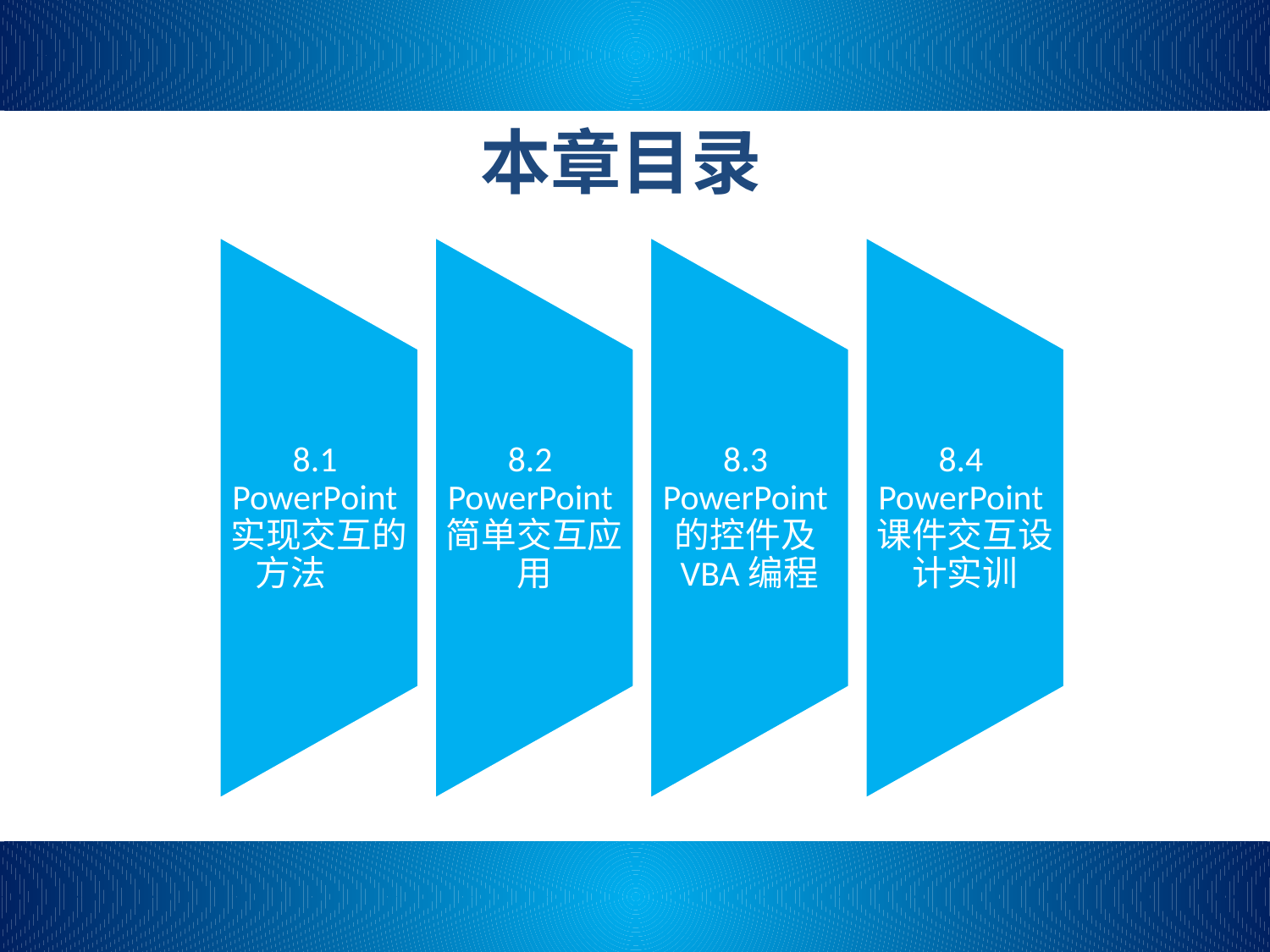

本章目录
8.1  PowerPoint实现交互的方法
8.2  PowerPoint简单交互应用
8.3  PowerPoint的控件及VBA编程
8.4  PowerPoint课件交互设计实训